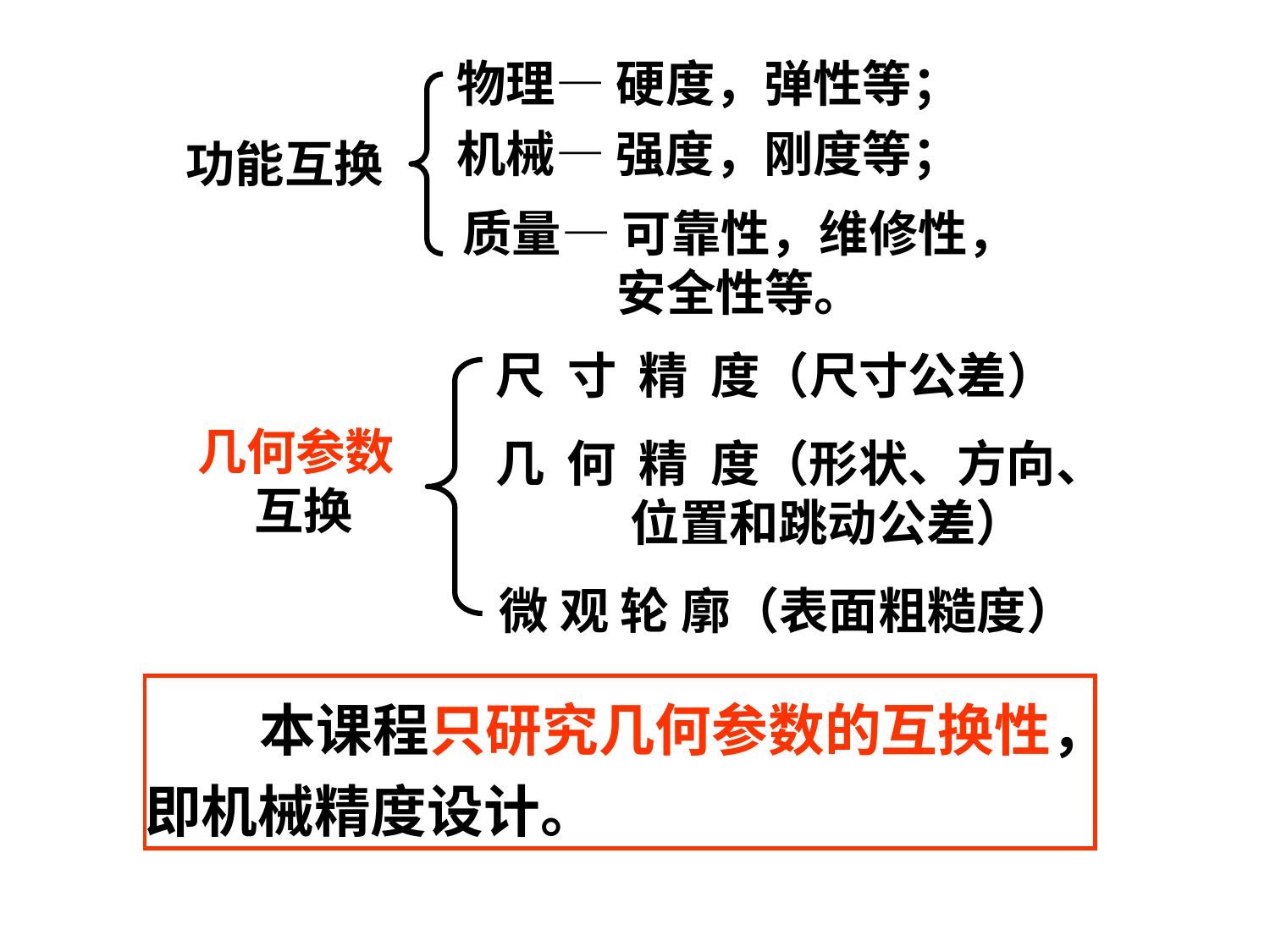

11
物理— 硬度，弹性等；

    功能互换
机械— 强度，刚度等；
    质量— 可靠性，维修性，
                 安全性等。
尺  寸  精  度（尺寸公差）

几何参数
    互换
几  何  精  度（形状、方向、
           位置和跳动公差）
微 观 轮 廓（表面粗糙度）
           本课程只研究几何参数的互换性，即机械精度设计。